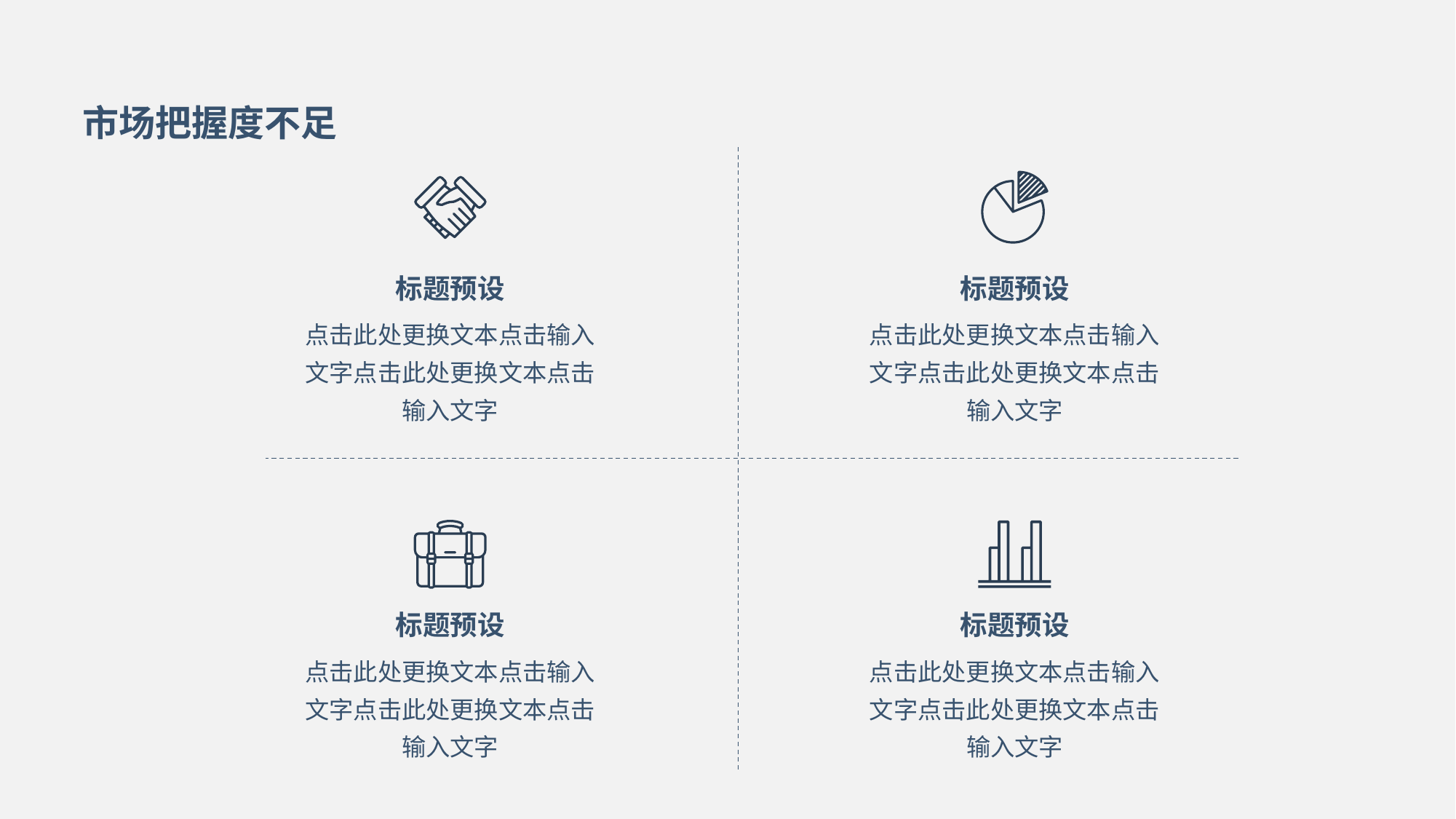

市场把握度不足

标题预设
标题预设
点击此处更换文本点击输入文字点击此处更换文本点击输入文字
点击此处更换文本点击输入文字点击此处更换文本点击输入文字

标题预设
标题预设
点击此处更换文本点击输入文字点击此处更换文本点击输入文字
点击此处更换文本点击输入文字点击此处更换文本点击输入文字